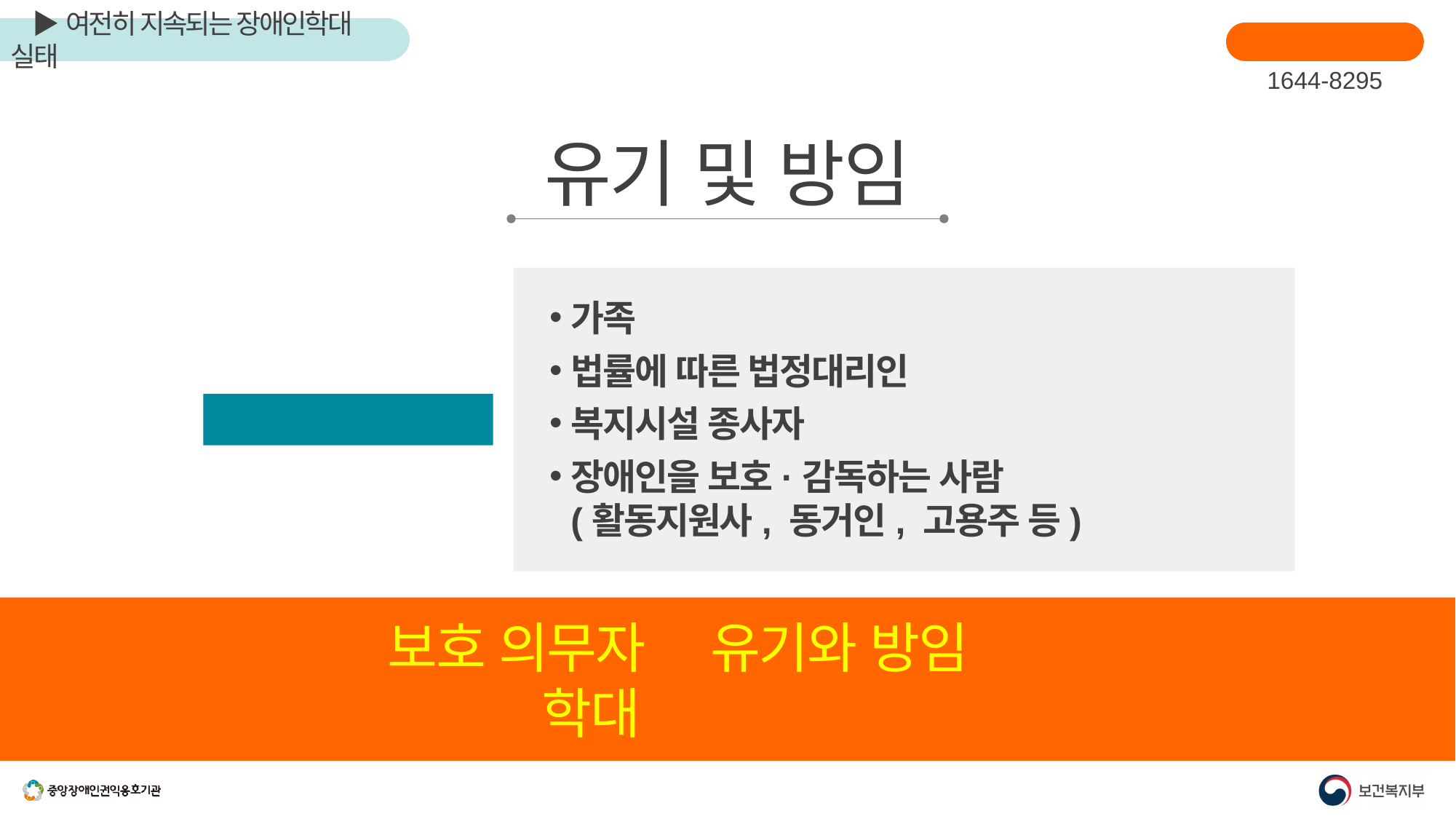

장애인학대신고
1644-8295

유기 및 방임

가족
법률에 따른 법정대리인
복지시설 종사자
장애인을 보호·감독하는 사람
(활동지원사, 동거인, 고용주 등)
보호의무자
보호 의무자의 유기와 방임만이
학대 행위로 인정